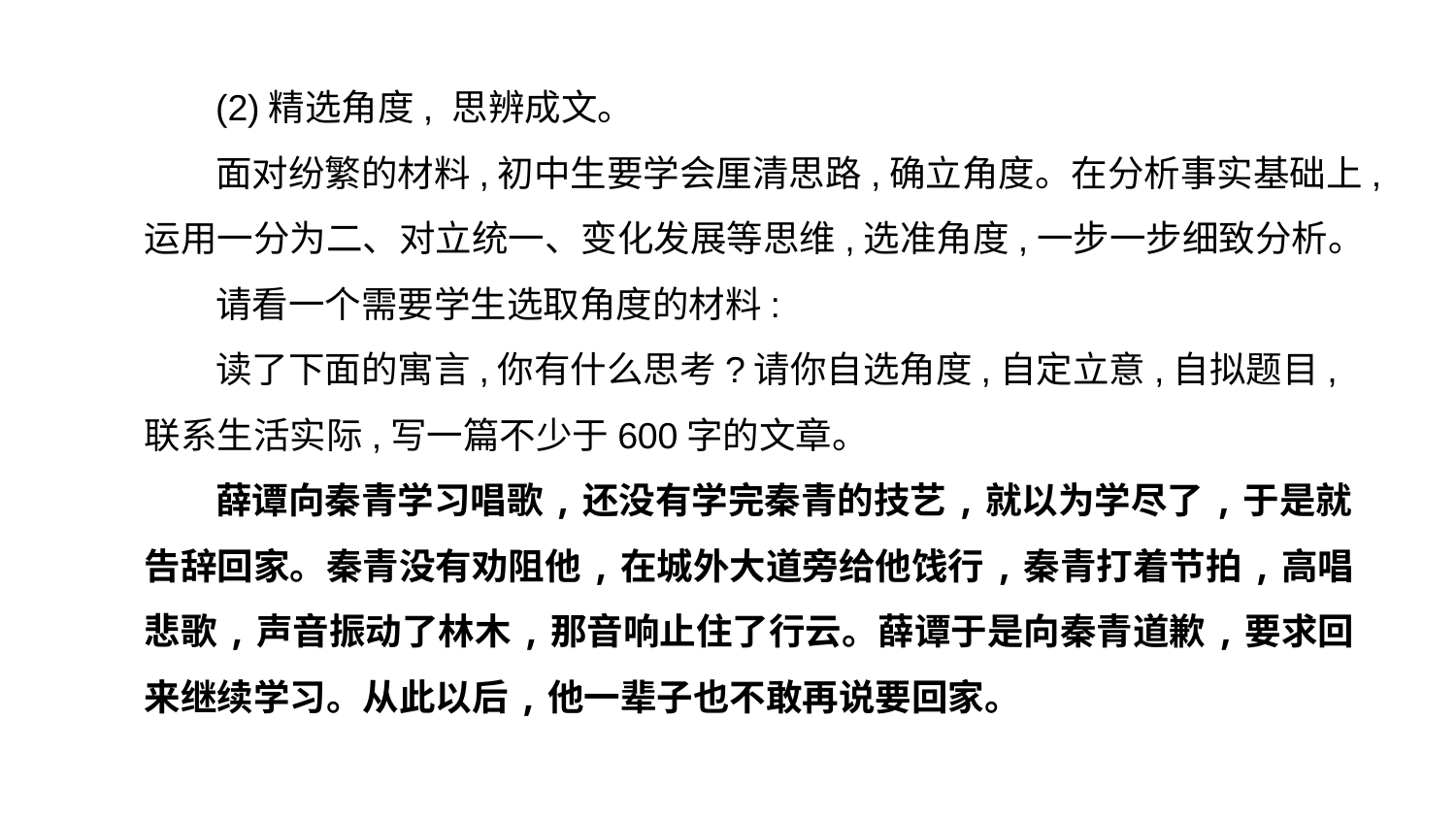

(2)精选角度, 思辨成文。
面对纷繁的材料,初中生要学会厘清思路,确立角度。在分析事实基础上,运用一分为二、对立统一、变化发展等思维,选准角度,一步一步细致分析。
请看一个需要学生选取角度的材料:
读了下面的寓言,你有什么思考?请你自选角度,自定立意,自拟题目,联系生活实际,写一篇不少于600字的文章。
薛谭向秦青学习唱歌,还没有学完秦青的技艺,就以为学尽了,于是就告辞回家。秦青没有劝阻他,在城外大道旁给他饯行,秦青打着节拍,高唱悲歌,声音振动了林木,那音响止住了行云。薛谭于是向秦青道歉,要求回来继续学习。从此以后,他一辈子也不敢再说要回家。